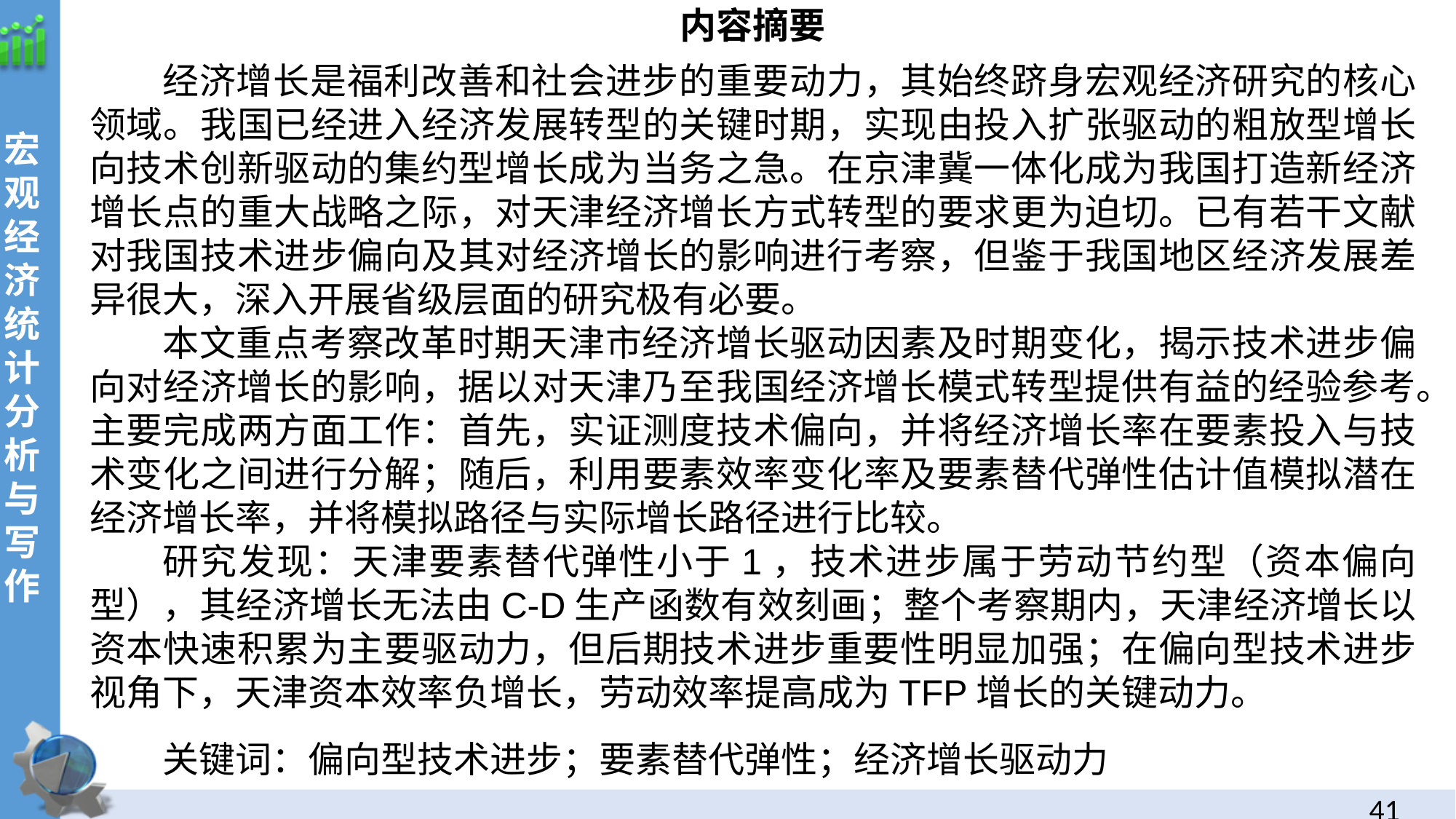

内容摘要
经济增长是福利改善和社会进步的重要动力，其始终跻身宏观经济研究的核心领域。我国已经进入经济发展转型的关键时期，实现由投入扩张驱动的粗放型增长向技术创新驱动的集约型增长成为当务之急。在京津冀一体化成为我国打造新经济增长点的重大战略之际，对天津经济增长方式转型的要求更为迫切。已有若干文献对我国技术进步偏向及其对经济增长的影响进行考察，但鉴于我国地区经济发展差异很大，深入开展省级层面的研究极有必要。
本文重点考察改革时期天津市经济增长驱动因素及时期变化，揭示技术进步偏向对经济增长的影响，据以对天津乃至我国经济增长模式转型提供有益的经验参考。主要完成两方面工作：首先，实证测度技术偏向，并将经济增长率在要素投入与技术变化之间进行分解；随后，利用要素效率变化率及要素替代弹性估计值模拟潜在经济增长率，并将模拟路径与实际增长路径进行比较。
研究发现：天津要素替代弹性小于1，技术进步属于劳动节约型（资本偏向型），其经济增长无法由C-D生产函数有效刻画；整个考察期内，天津经济增长以资本快速积累为主要驱动力，但后期技术进步重要性明显加强；在偏向型技术进步视角下，天津资本效率负增长，劳动效率提高成为TFP增长的关键动力。
关键词：偏向型技术进步；要素替代弹性；经济增长驱动力

41